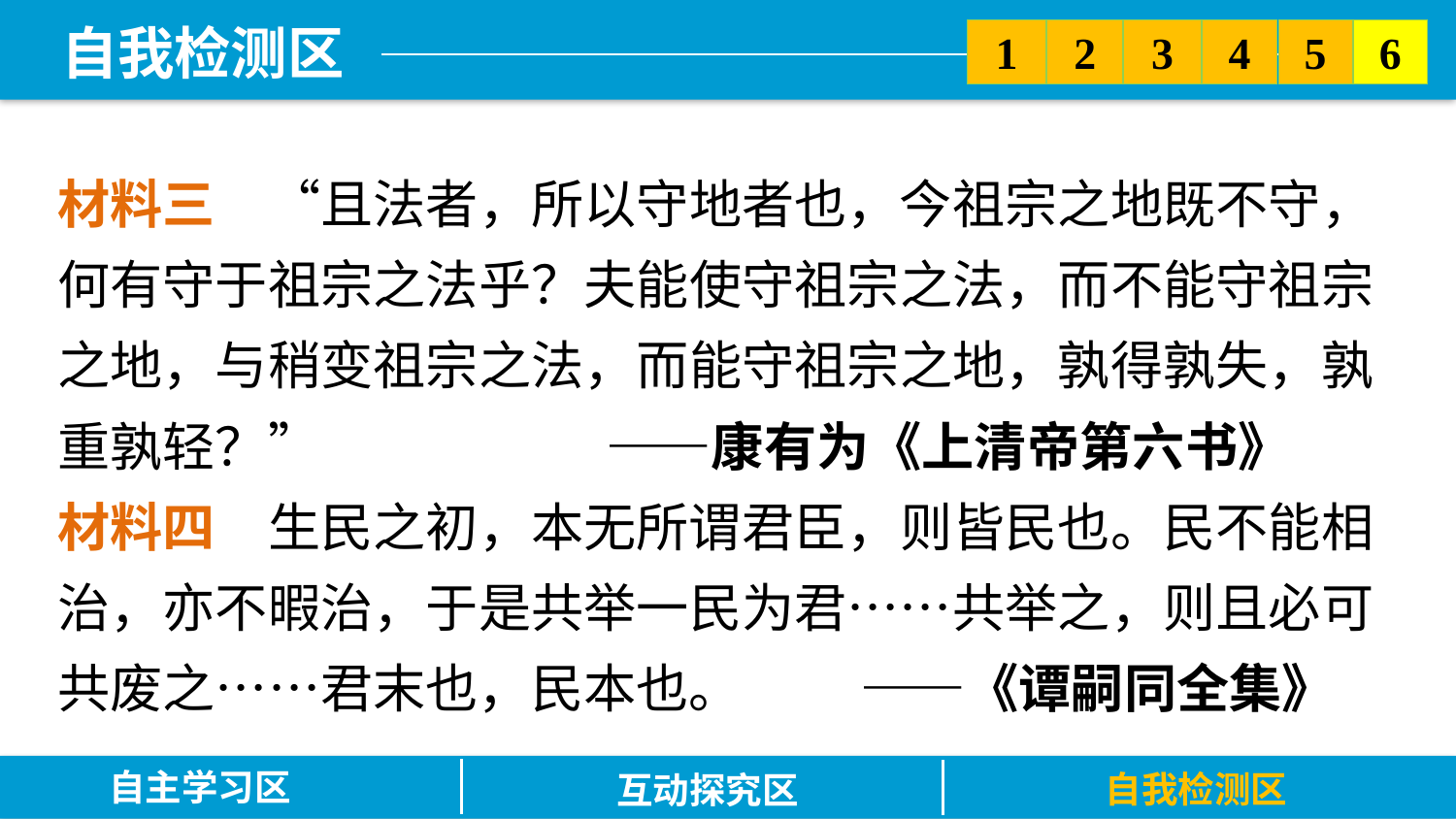

5
6
2
3
1
4
材料三　“且法者，所以守地者也，今祖宗之地既不守，何有守于祖宗之法乎？夫能使守祖宗之法，而不能守祖宗之地，与稍变祖宗之法，而能守祖宗之地，孰得孰失，孰重孰轻？”                        ——康有为《上清帝第六书》
材料四　生民之初，本无所谓君臣，则皆民也。民不能相治，亦不暇治，于是共举一民为君……共举之，则且必可共废之……君末也，民本也。          ——《谭嗣同全集》
自主学习区
自我检测区
互动探究区